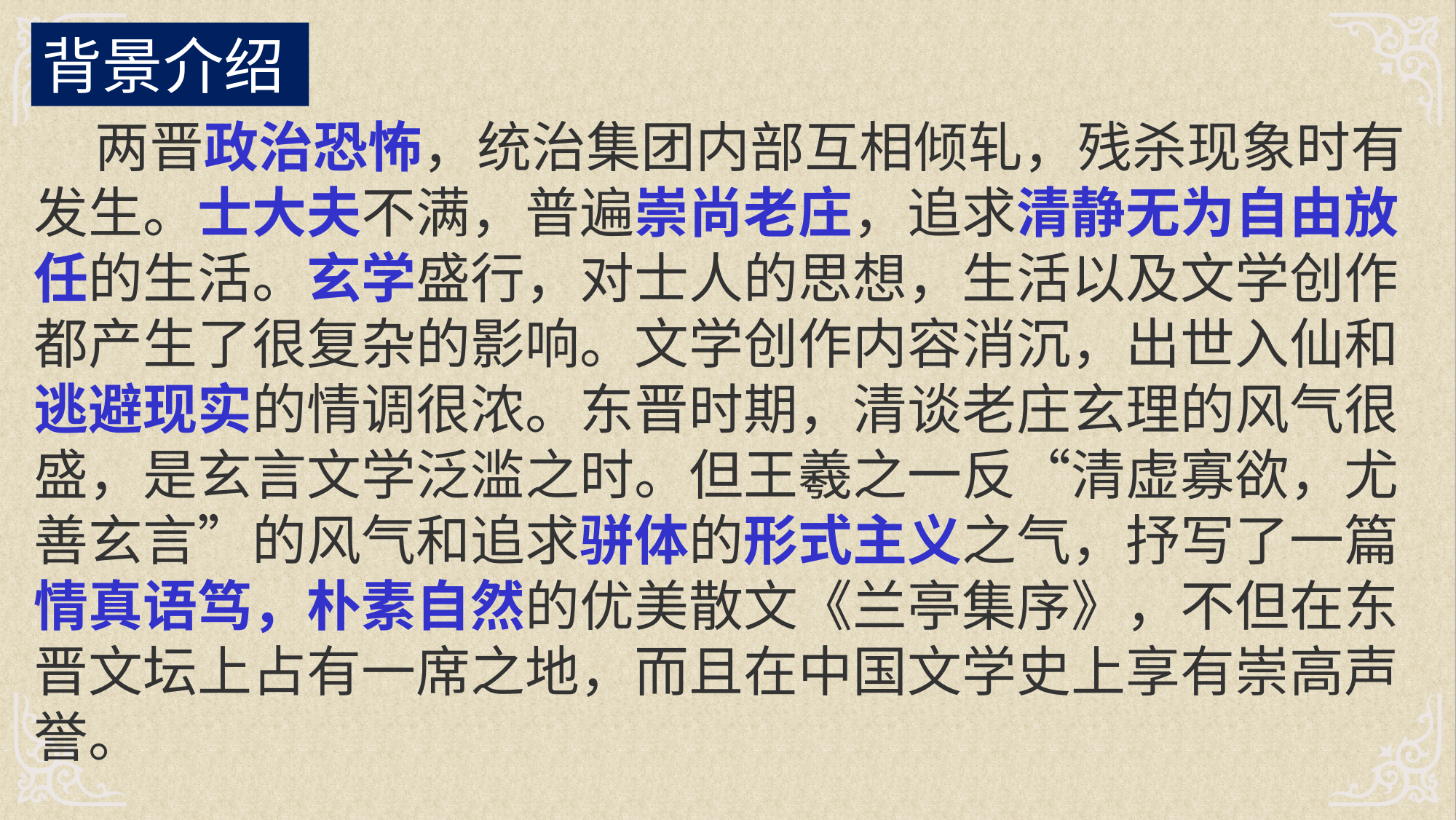

背景介绍
    两晋政治恐怖，统治集团内部互相倾轧，残杀现象时有发生。士大夫不满，普遍崇尚老庄，追求清静无为自由放任的生活。玄学盛行，对士人的思想，生活以及文学创作都产生了很复杂的影响。文学创作内容消沉，出世入仙和逃避现实的情调很浓。东晋时期，清谈老庄玄理的风气很盛，是玄言文学泛滥之时。但王羲之一反“清虚寡欲，尤善玄言”的风气和追求骈体的形式主义之气，抒写了一篇情真语笃，朴素自然的优美散文《兰亭集序》，不但在东晋文坛上占有一席之地，而且在中国文学史上享有崇高声誉。